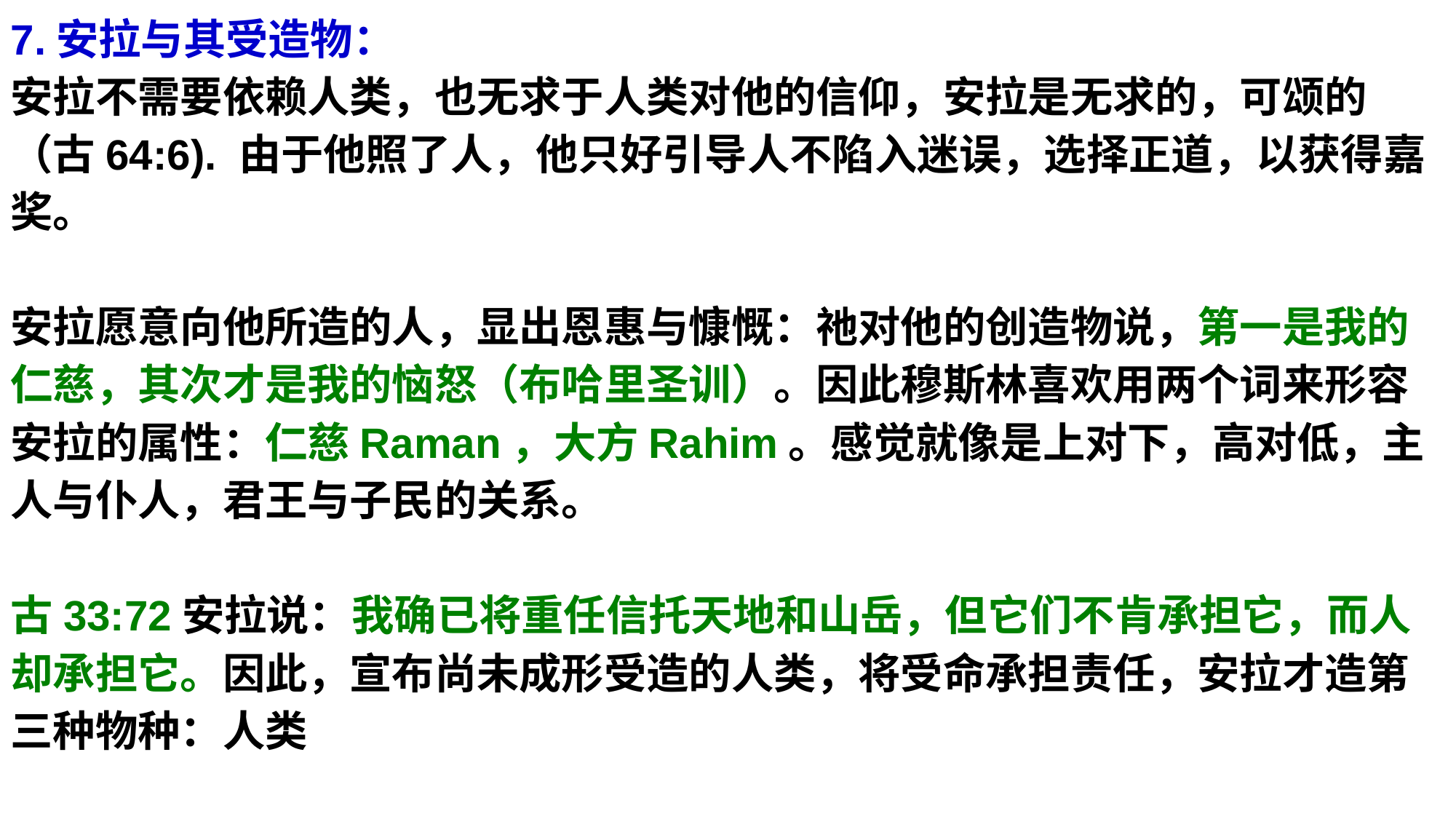

7.安拉与其受造物：
安拉不需要依赖人类，也无求于人类对他的信仰，安拉是无求的，可颂的（古64:6). 由于他照了人，他只好引导人不陷入迷误，选择正道，以获得嘉奖。

安拉愿意向他所造的人，显出恩惠与慷慨：祂对他的创造物说，第一是我的仁慈，其次才是我的恼怒（布哈里圣训）。因此穆斯林喜欢用两个词来形容安拉的属性：仁慈Raman，大方Rahim。感觉就像是上对下，高对低，主人与仆人，君王与子民的关系。

古33:72安拉说：我确已将重任信托天地和山岳，但它们不肯承担它，而人却承担它。因此，宣布尚未成形受造的人类，将受命承担责任，安拉才造第三种物种：人类